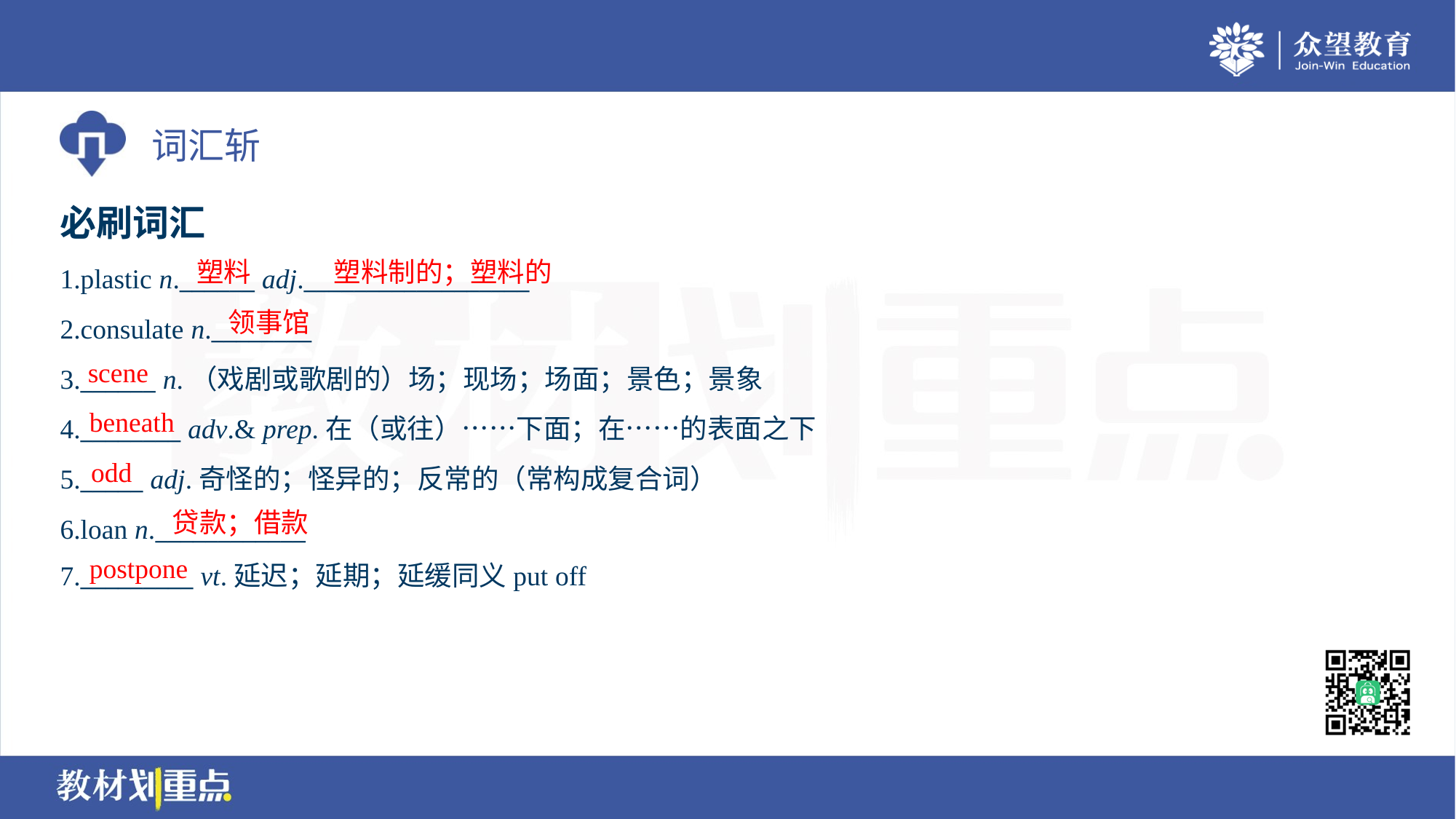

必刷词汇
塑料
塑料制的；塑料的
1.plastic n.______ adj.__________________
2.consulate n.________
3.______ n.（戏剧或歌剧的）场；现场；场面；景色；景象
4.________ adv.& prep.在（或往）……下面；在……的表面之下
5._____ adj.奇怪的；怪异的；反常的（常构成复合词）
6.loan n.____________
7._________ vt.延迟；延期；延缓同义put off
领事馆
scene
beneath
odd
贷款；借款
postpone